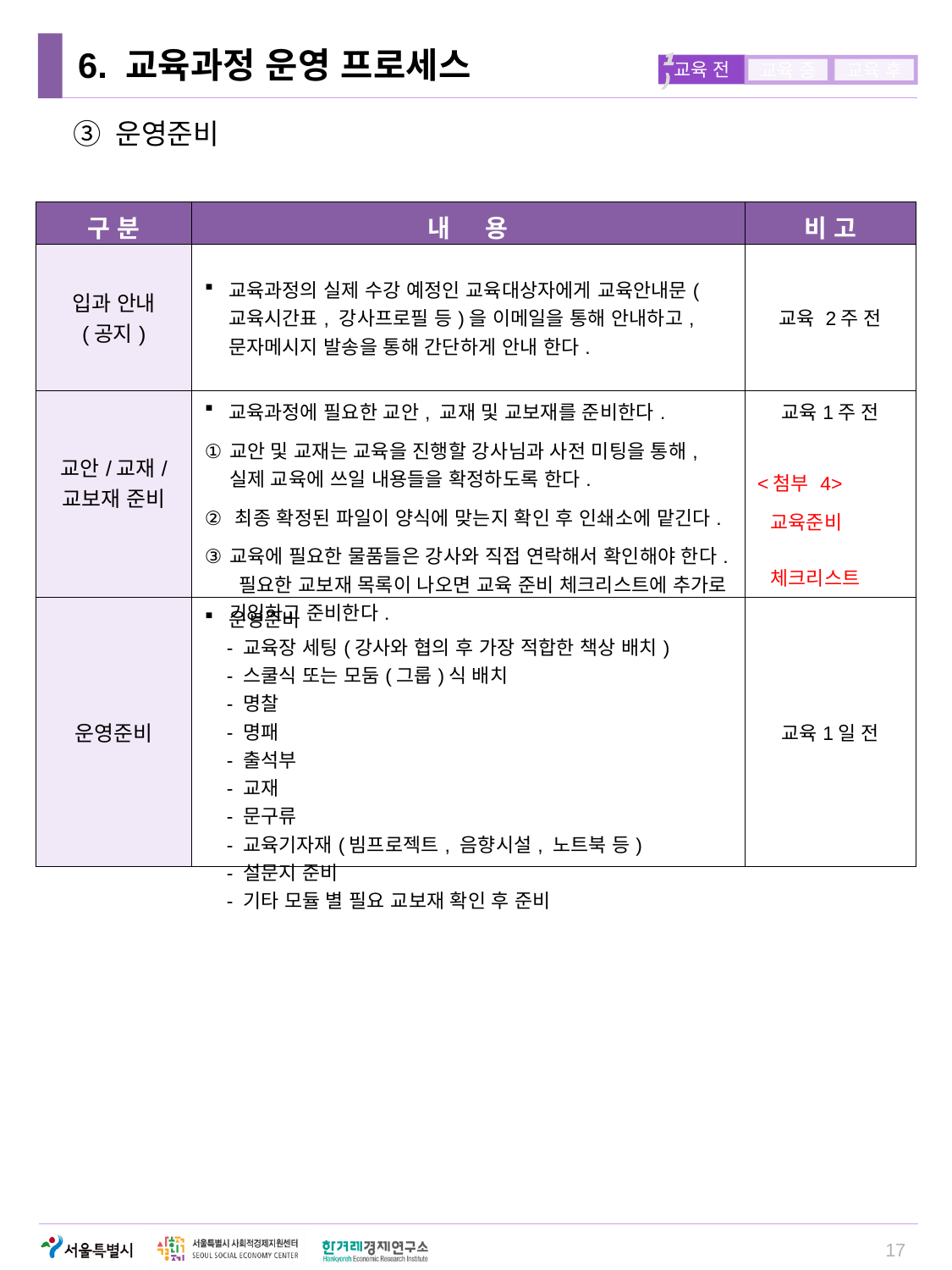

# 6. 교육과정 운영 프로세스
1)
교육 전
교육 중
교육 후
③ 운영준비
| 구 분 | 내 용 | 비 고 |
| --- | --- | --- |
| 입과 안내 (공지) | 교육과정의 실제 수강 예정인 교육대상자에게 교육안내문(교육시간표, 강사프로필 등)을 이메일을 통해 안내하고, 문자메시지 발송을 통해 간단하게 안내 한다. | 교육 2주 전 |
| 교안/교재/ 교보재 준비 | 교육과정에 필요한 교안, 교재 및 교보재를 준비한다. 교안 및 교재는 교육을 진행할 강사님과 사전 미팅을 통해, 실제 교육에 쓰일 내용들을 확정하도록 한다. 최종 확정된 파일이 양식에 맞는지 확인 후 인쇄소에 맡긴다. 교육에 필요한 물품들은 강사와 직접 연락해서 확인해야 한다. 필요한 교보재 목록이 나오면 교육 준비 체크리스트에 추가로 기입하고 준비한다. | 교육1주 전 <첨부 4> 교육준비 체크리스트 |
| 운영준비 | 운영준비 - 교육장 세팅(강사와 협의 후 가장 적합한 책상 배치) - 스쿨식 또는 모둠(그룹)식 배치 - 명찰 - 명패 - 출석부 - 교재 - 문구류 - 교육기자재(빔프로젝트, 음향시설, 노트북 등) - 설문지 준비 - 기타 모듈 별 필요 교보재 확인 후 준비 | 교육1일 전 |
17